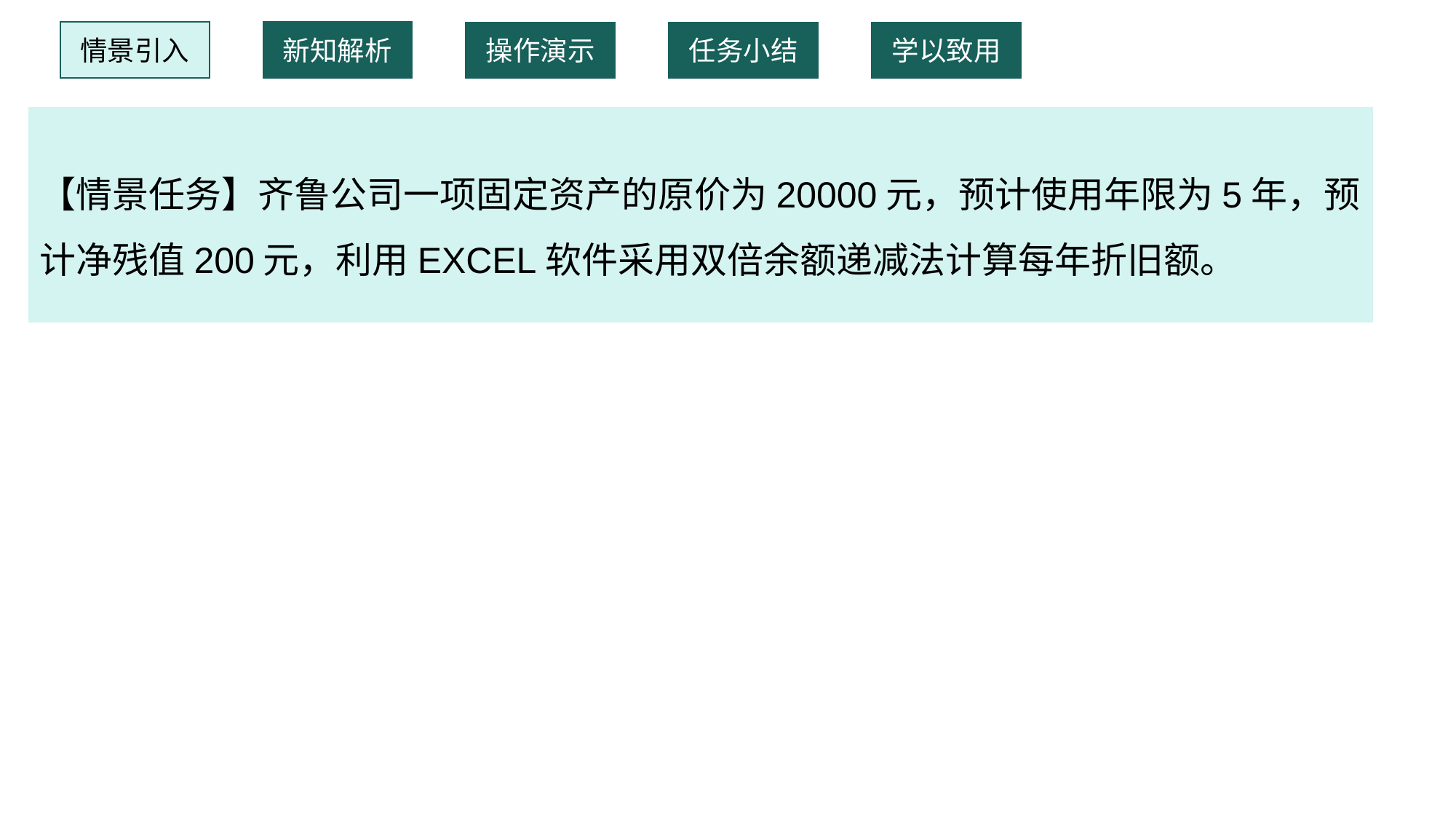

情景引入
新知解析
操作演示
任务小结
学以致用
【情景任务】齐鲁公司一项固定资产的原价为20000元，预计使用年限为5年，预计净残值200元，利用EXCEL软件采用双倍余额递减法计算每年折旧额。